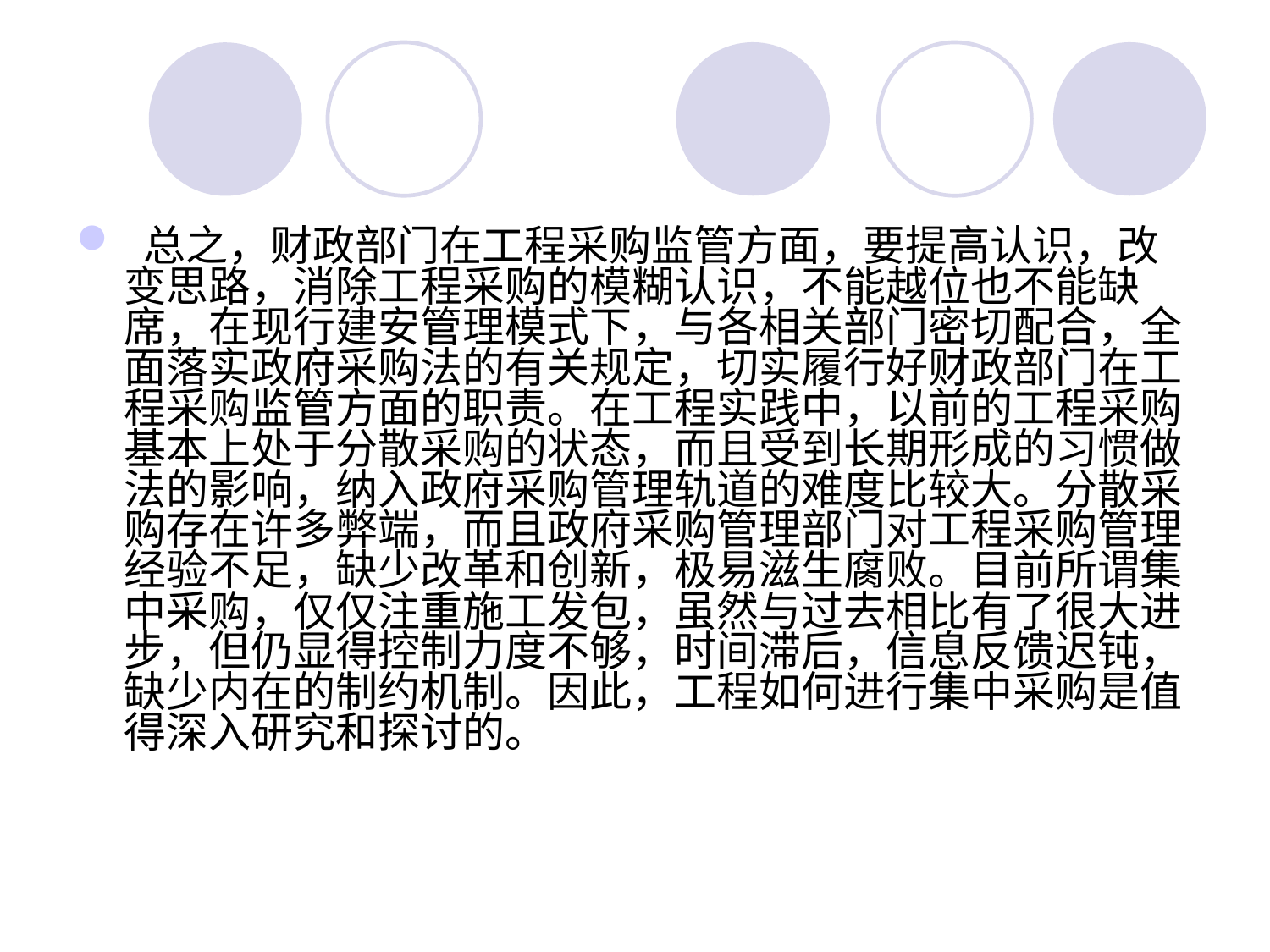

#
 总之，财政部门在工程采购监管方面，要提高认识，改变思路，消除工程采购的模糊认识，不能越位也不能缺席，在现行建安管理模式下，与各相关部门密切配合，全面落实政府采购法的有关规定，切实履行好财政部门在工程采购监管方面的职责。在工程实践中，以前的工程采购基本上处于分散采购的状态，而且受到长期形成的习惯做法的影响，纳入政府采购管理轨道的难度比较大。分散采购存在许多弊端，而且政府采购管理部门对工程采购管理经验不足，缺少改革和创新，极易滋生腐败。目前所谓集中采购，仅仅注重施工发包，虽然与过去相比有了很大进步，但仍显得控制力度不够，时间滞后，信息反馈迟钝，缺少内在的制约机制。因此，工程如何进行集中采购是值得深入研究和探讨的。